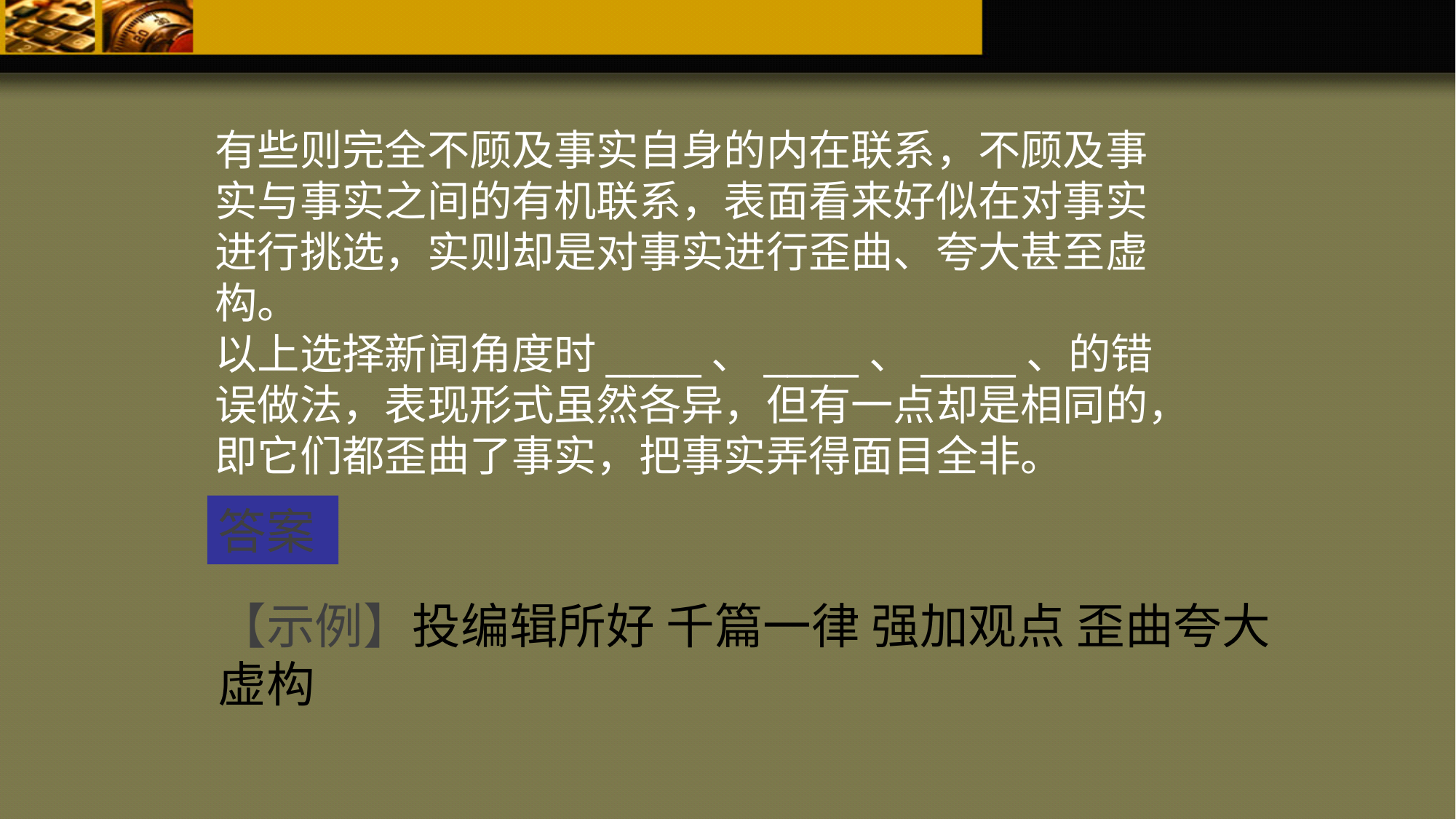

有些则完全不顾及事实自身的内在联系，不顾及事实与事实之间的有机联系，表面看来好似在对事实进行挑选，实则却是对事实进行歪曲、夸大甚至虚构。
以上选择新闻角度时____、____、____、的错误做法，表现形式虽然各异，但有一点却是相同的，即它们都歪曲了事实，把事实弄得面目全非。
答案
【示例】投编辑所好 千篇一律 强加观点 歪曲夸大虚构